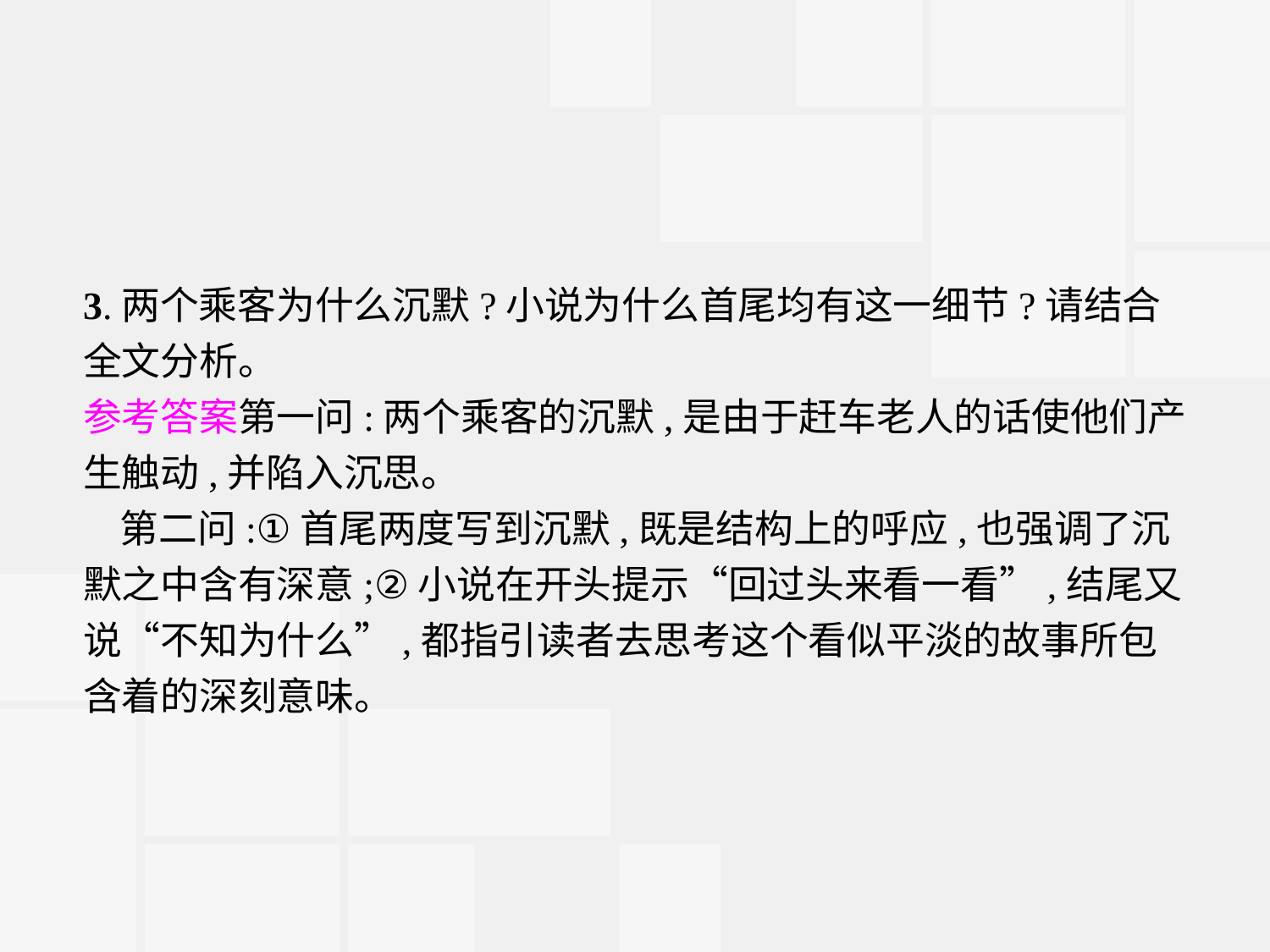

3.两个乘客为什么沉默?小说为什么首尾均有这一细节?请结合全文分析。
参考答案第一问:两个乘客的沉默,是由于赶车老人的话使他们产生触动,并陷入沉思。
第二问:①首尾两度写到沉默,既是结构上的呼应,也强调了沉默之中含有深意;②小说在开头提示“回过头来看一看”,结尾又说“不知为什么”,都指引读者去思考这个看似平淡的故事所包含着的深刻意味。